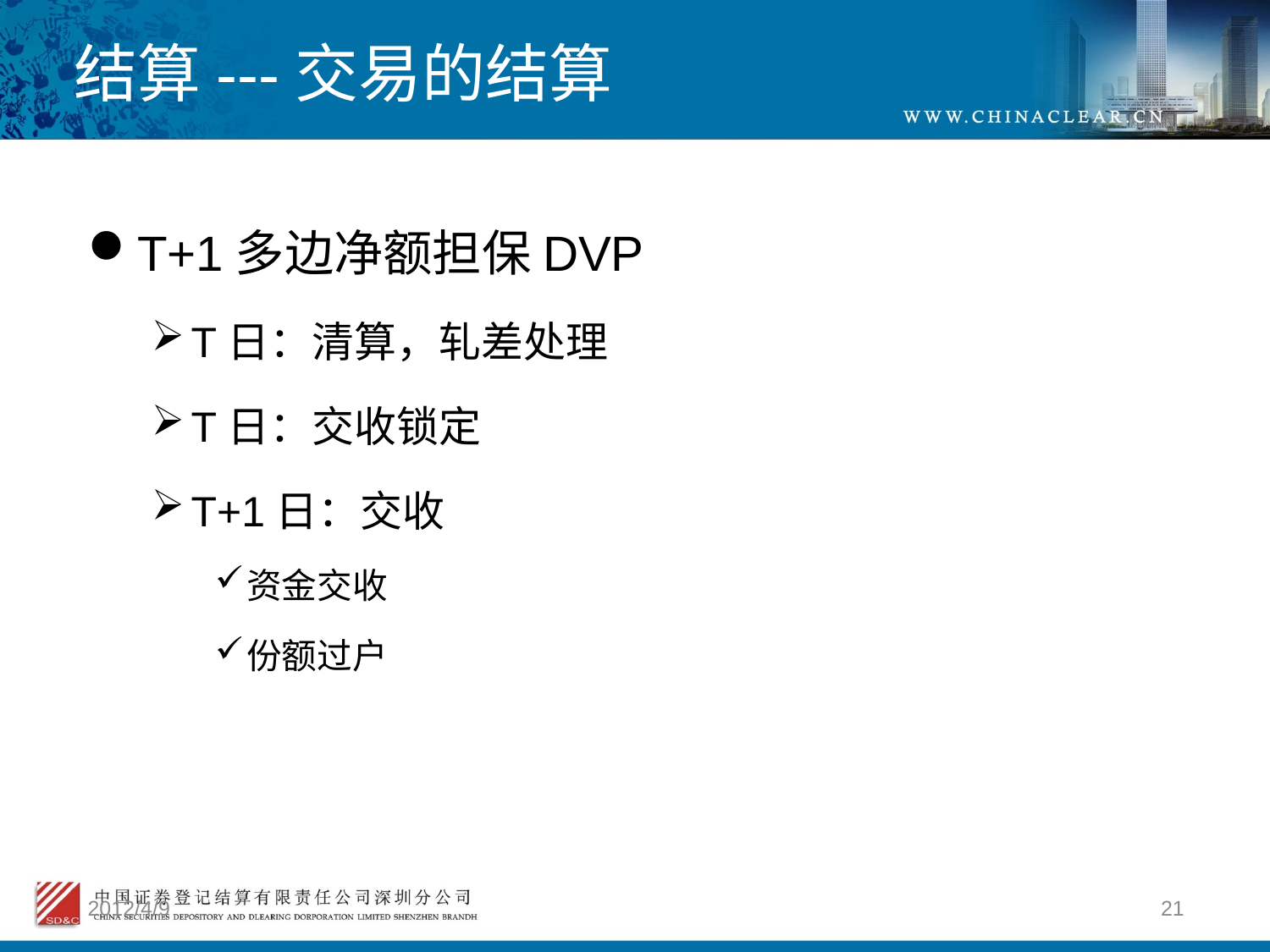

# 结算---交易的结算
T+1多边净额担保DVP
T日：清算，轧差处理
T日：交收锁定
T+1日：交收
资金交收
份额过户
2012/4/9
21